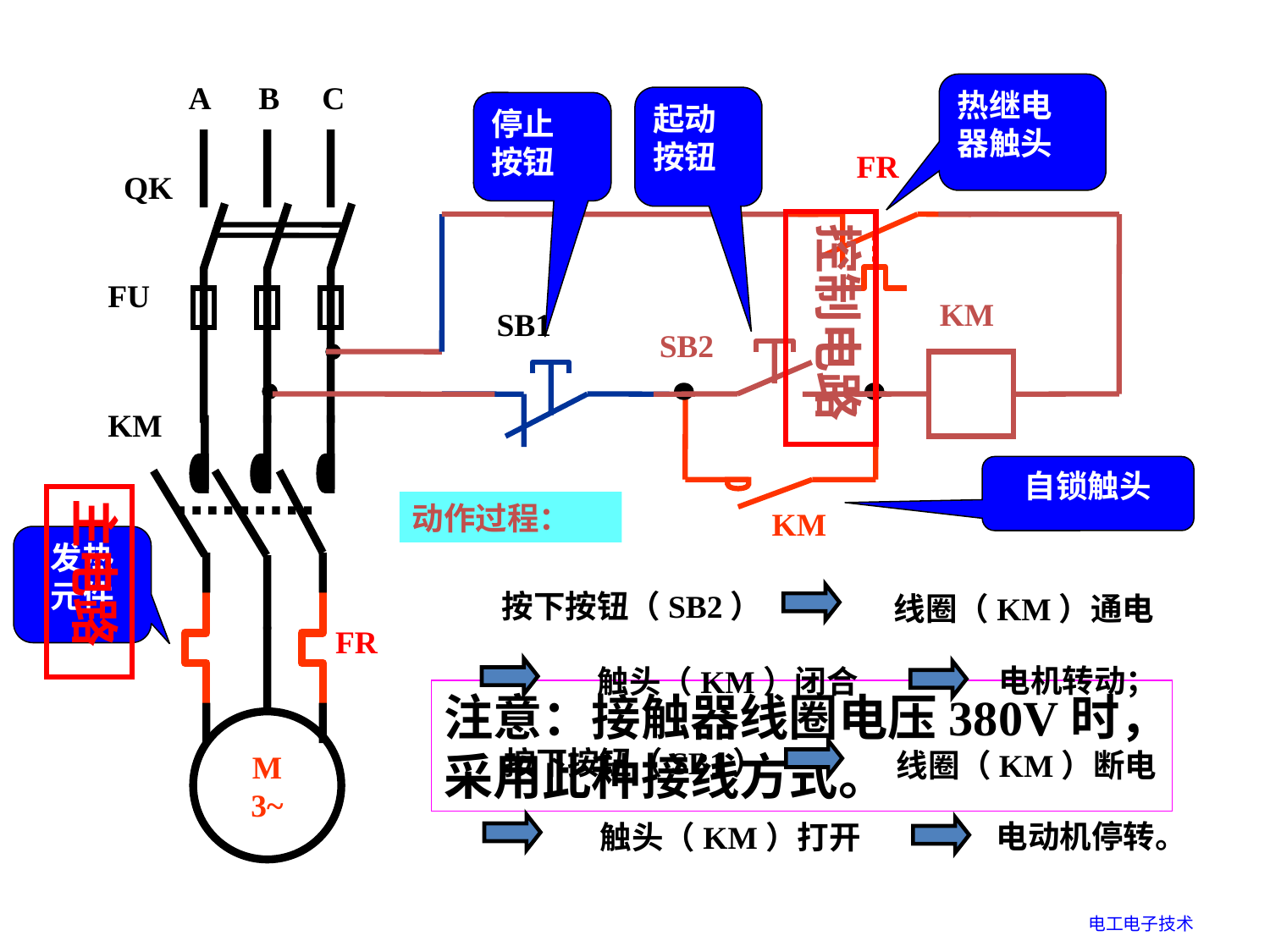

A
B
C

QK
FU

KM

FR

M
3~
热继电
器触头
起动
按钮
停止
按钮
FR

KM
SB1
SB2

KM

控制电路
自锁触头
主电路
动作过程：
发热
元件
按下按钮（SB2）
线圈（KM）通电

电机转动；
触头（KM）闭合

注意：接触器线圈电压380V时，采用此种接线方式。
按下按钮（SB1）
线圈（KM）断电

电动机停转。
触头（KM）打开

电工电子技术